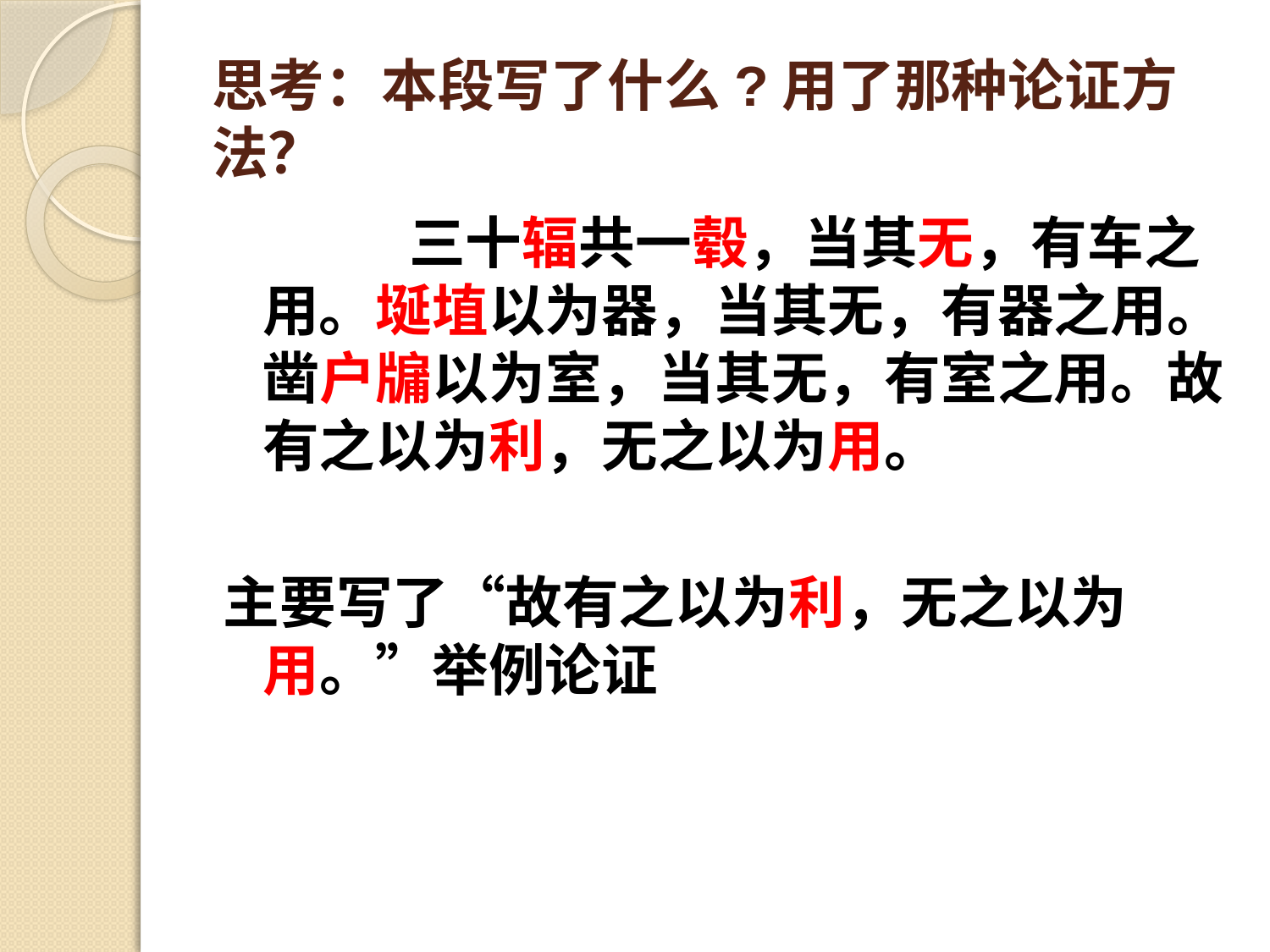

# 思考：本段写了什么?用了那种论证方法？
           三十辐共一毂，当其无，有车之用。埏埴以为器，当其无，有器之用。凿户牖以为室，当其无，有室之用。故有之以为利，无之以为用。

主要写了“故有之以为利，无之以为用。”举例论证